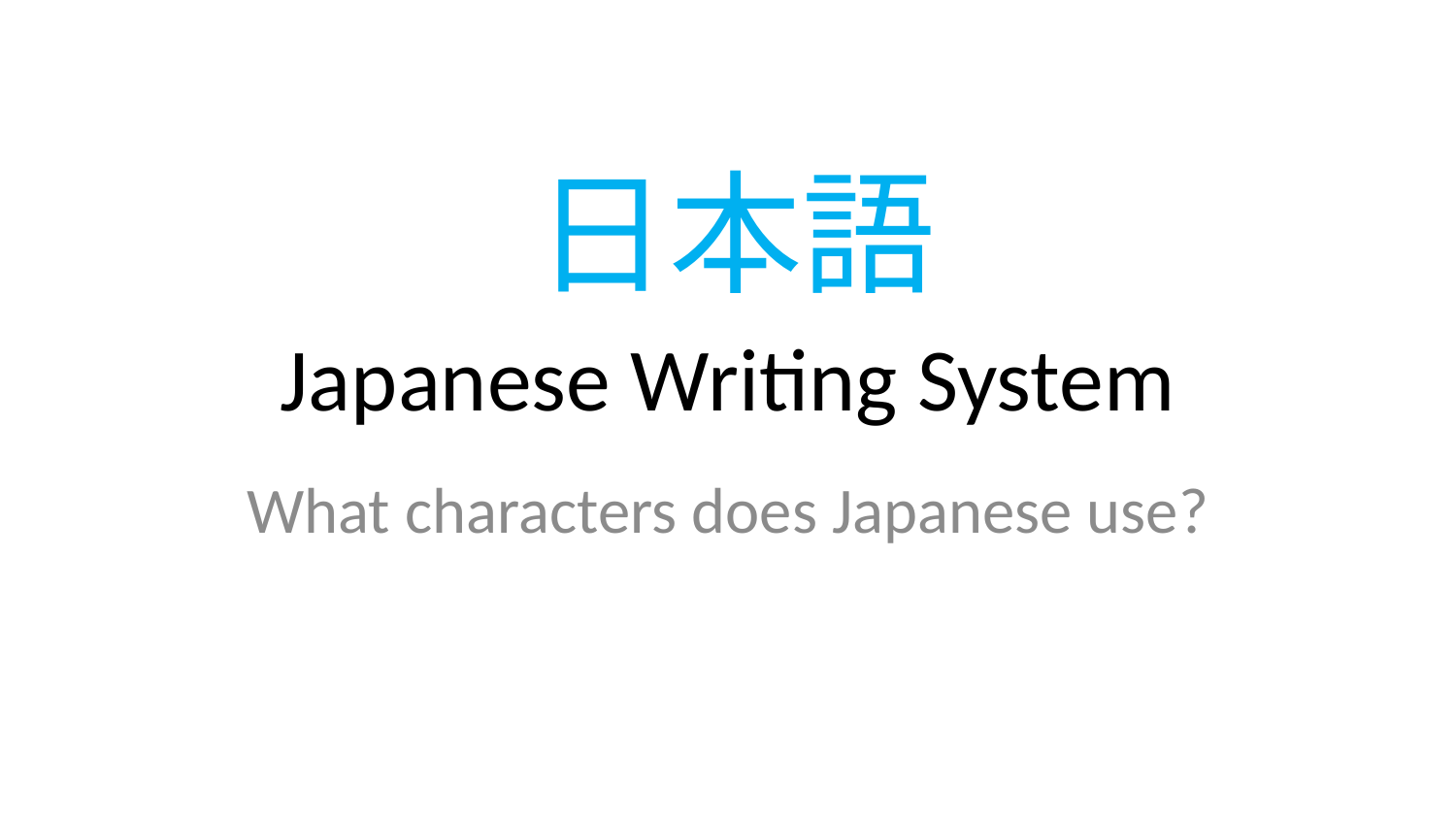

日本語
# Japanese Writing System
What characters does Japanese use?